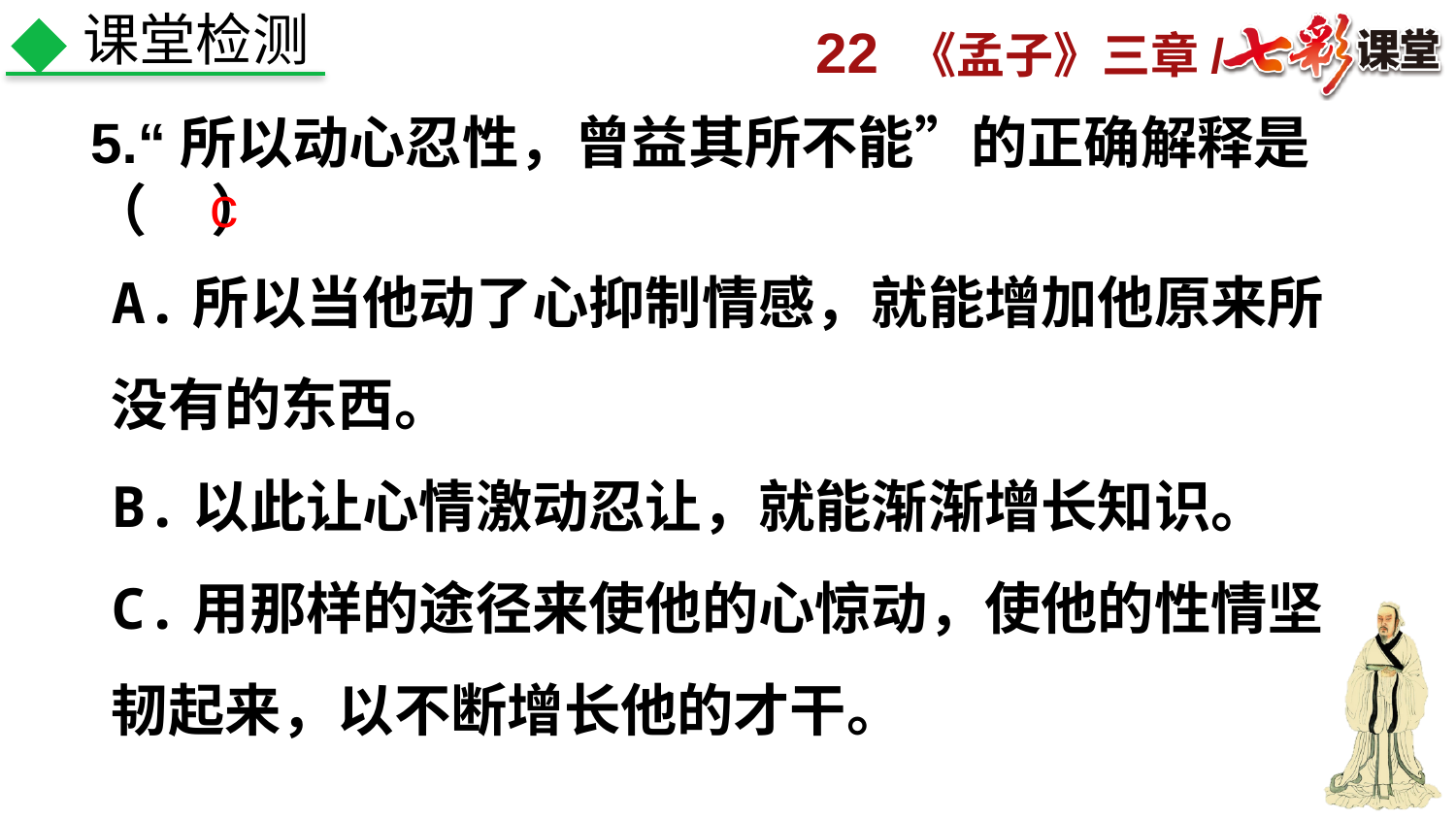

课堂检测

5.“所以动心忍性，曾益其所不能”的正确解释是（     ）
c
A.所以当他动了心抑制情感，就能增加他原来所没有的东西。
B.以此让心情激动忍让，就能渐渐增长知识。
C.用那样的途径来使他的心惊动，使他的性情坚韧起来，以不断增长他的才干。